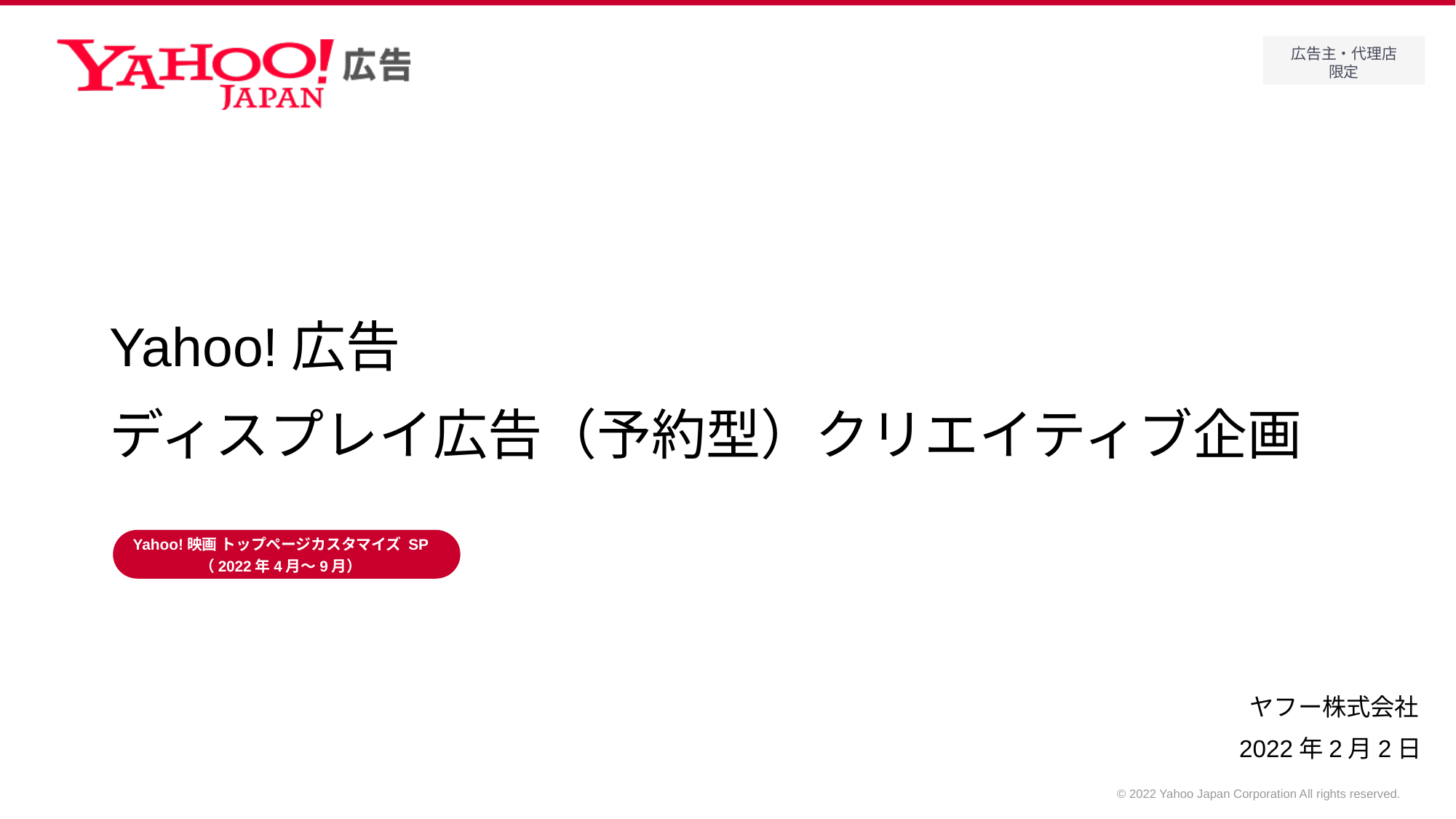

# Yahoo!広告 ディスプレイ広告（予約型）クリエイティブ企画
Yahoo!映画 トップページカスタマイズ SP
（2022年4月～9月）
2022年2月2日